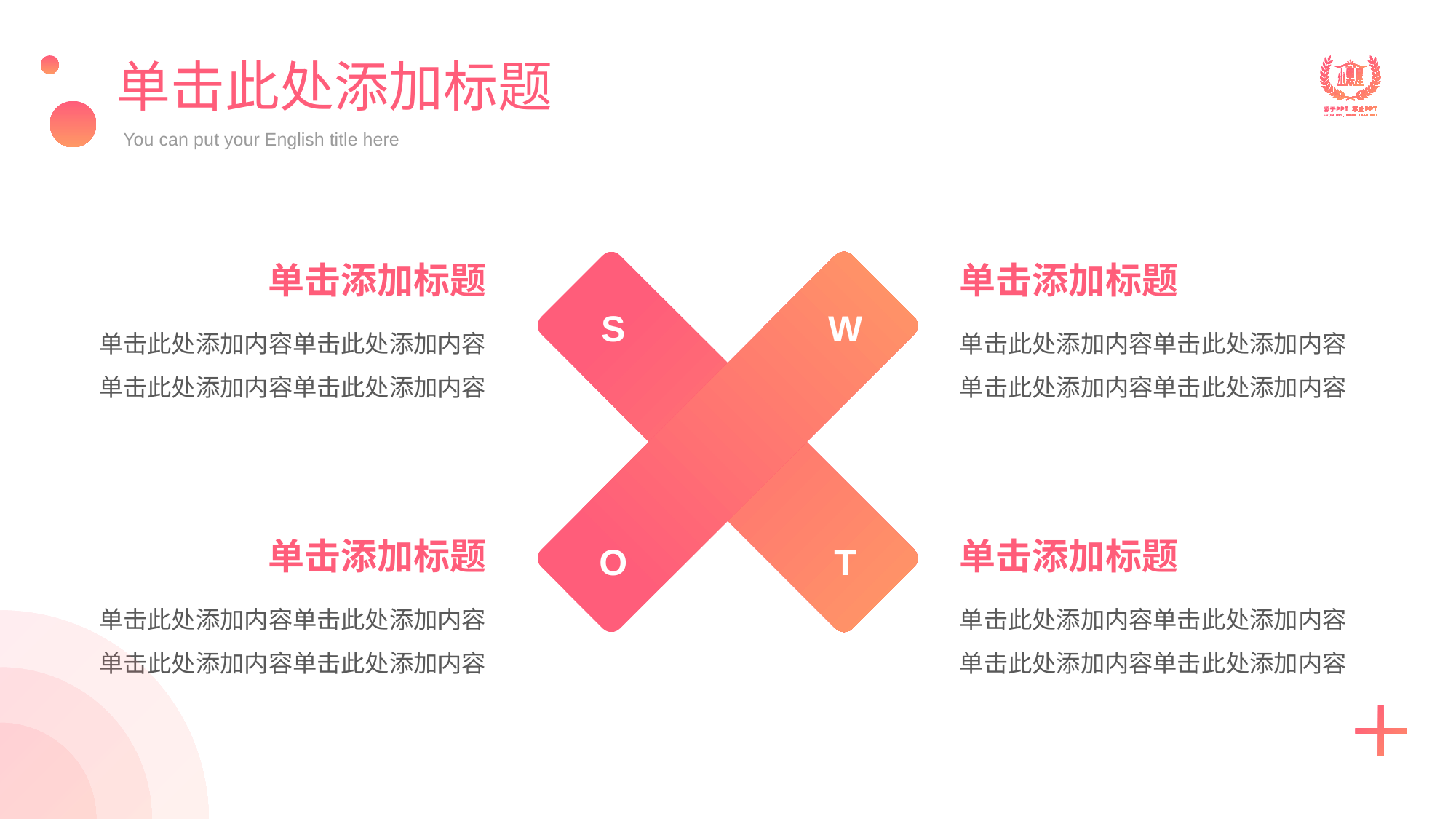

# 单击此处添加标题
You can put your English title here

单击添加标题
单击此处添加内容单击此处添加内容单击此处添加内容单击此处添加内容
单击添加标题
单击此处添加内容单击此处添加内容单击此处添加内容单击此处添加内容
S
W
单击添加标题
单击此处添加内容单击此处添加内容单击此处添加内容单击此处添加内容
单击添加标题
单击此处添加内容单击此处添加内容单击此处添加内容单击此处添加内容
O
T